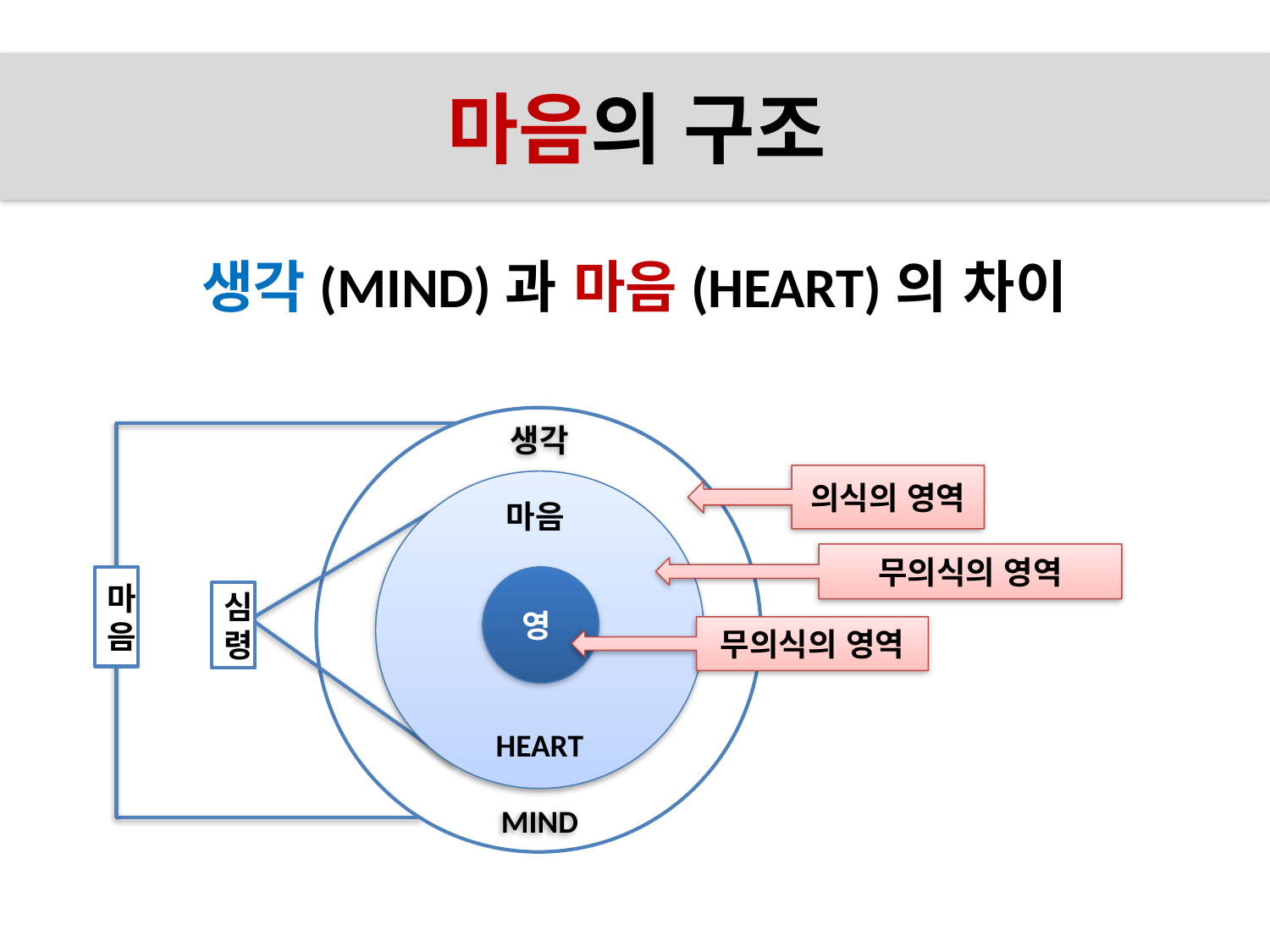

# 성령의 통로를 열라
마음의 구조
생각(MIND)과 마음(HEART)의 차이

생생생  생가걸ㄹㄹㄹ생각ddmldmlTLAAUFJVCV
의식의 영역

생각

마음

HEART

MIND

무의식의 영역
마음
영
심령
무의식의 영역